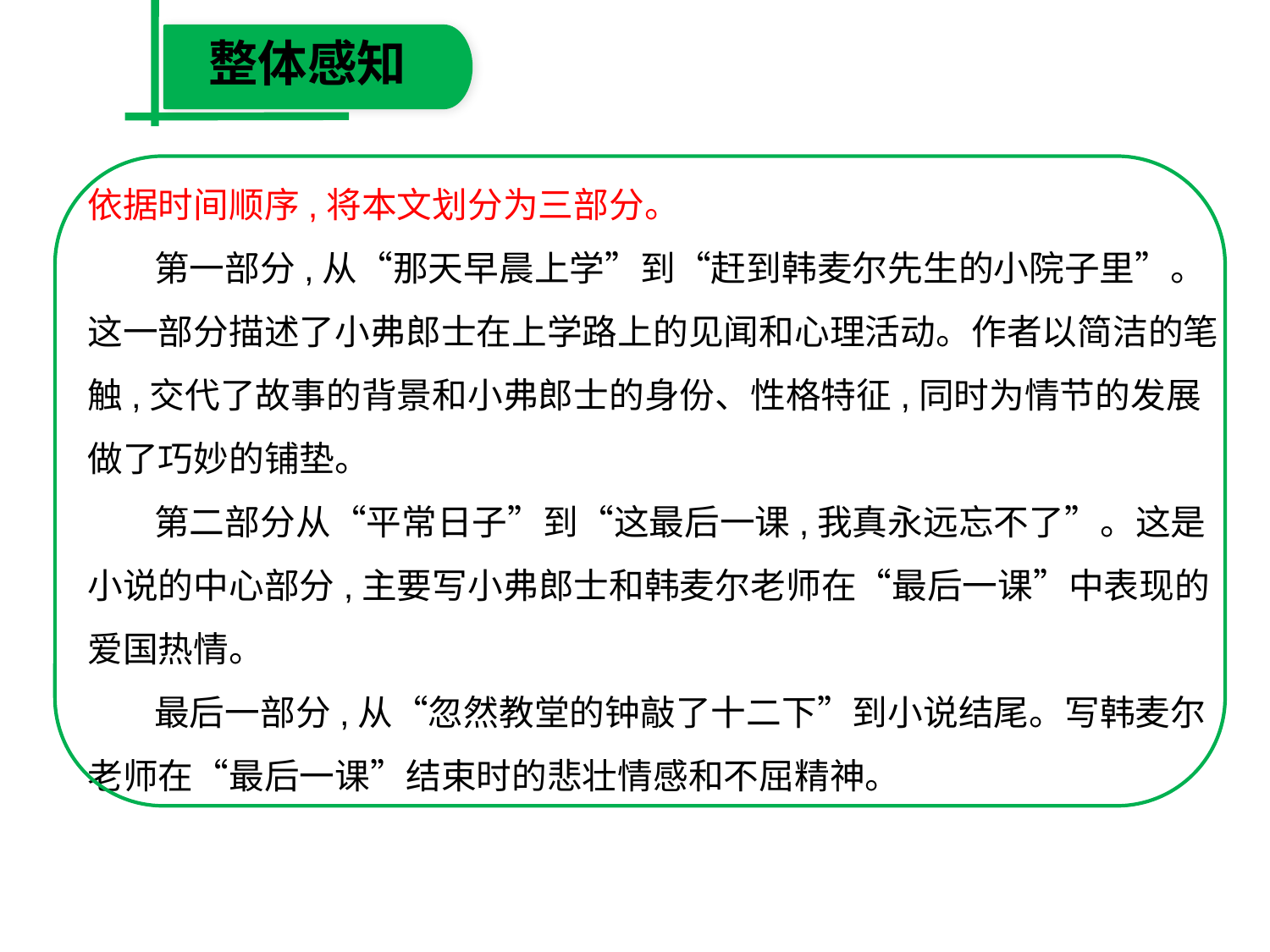

整体感知
依据时间顺序,将本文划分为三部分。
　    第一部分,从“那天早晨上学”到“赶到韩麦尔先生的小院子里”。这一部分描述了小弗郎士在上学路上的见闻和心理活动。作者以简洁的笔触,交代了故事的背景和小弗郎士的身份、性格特征,同时为情节的发展做了巧妙的铺垫。
　    第二部分从“平常日子”到“这最后一课,我真永远忘不了”。这是小说的中心部分,主要写小弗郎士和韩麦尔老师在“最后一课”中表现的爱国热情。
　    最后一部分,从“忽然教堂的钟敲了十二下”到小说结尾。写韩麦尔老师在“最后一课”结束时的悲壮情感和不屈精神。